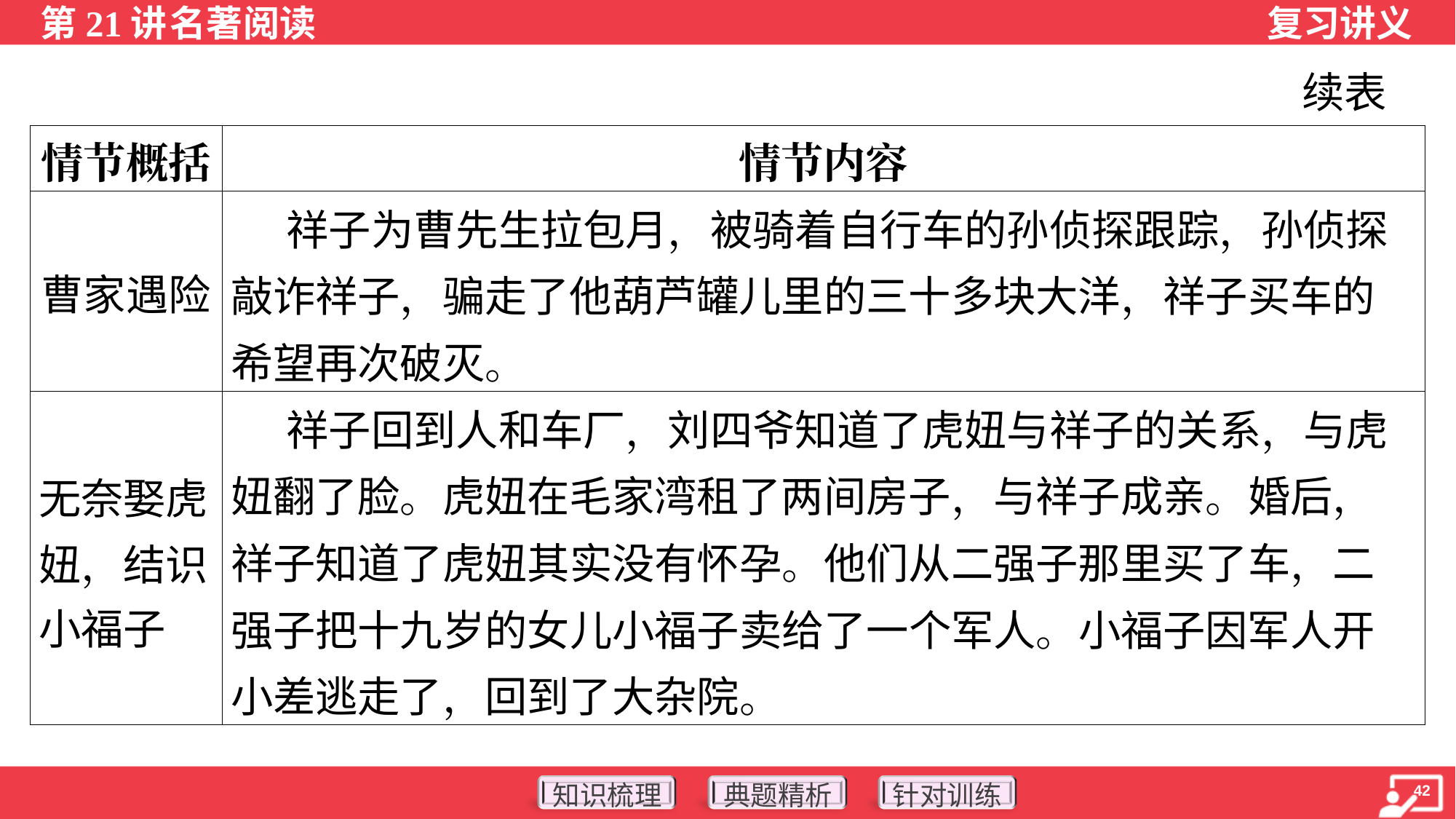

续表
| 情节概括 | 情节内容 |
| --- | --- |
| 曹家遇险 | 祥子为曹先生拉包月，被骑着自行车的孙侦探跟踪，孙侦探敲诈祥子，骗走了他葫芦罐儿里的三十多块大洋，祥子买车的希望再次破灭。 |
| 无奈娶虎 妞，结识 小福子 | 祥子回到人和车厂，刘四爷知道了虎妞与祥子的关系，与虎妞翻了脸。虎妞在毛家湾租了两间房子，与祥子成亲。婚后，祥子知道了虎妞其实没有怀孕。他们从二强子那里买了车，二强子把十九岁的女儿小福子卖给了一个军人。小福子因军人开小差逃走了，回到了大杂院。 |